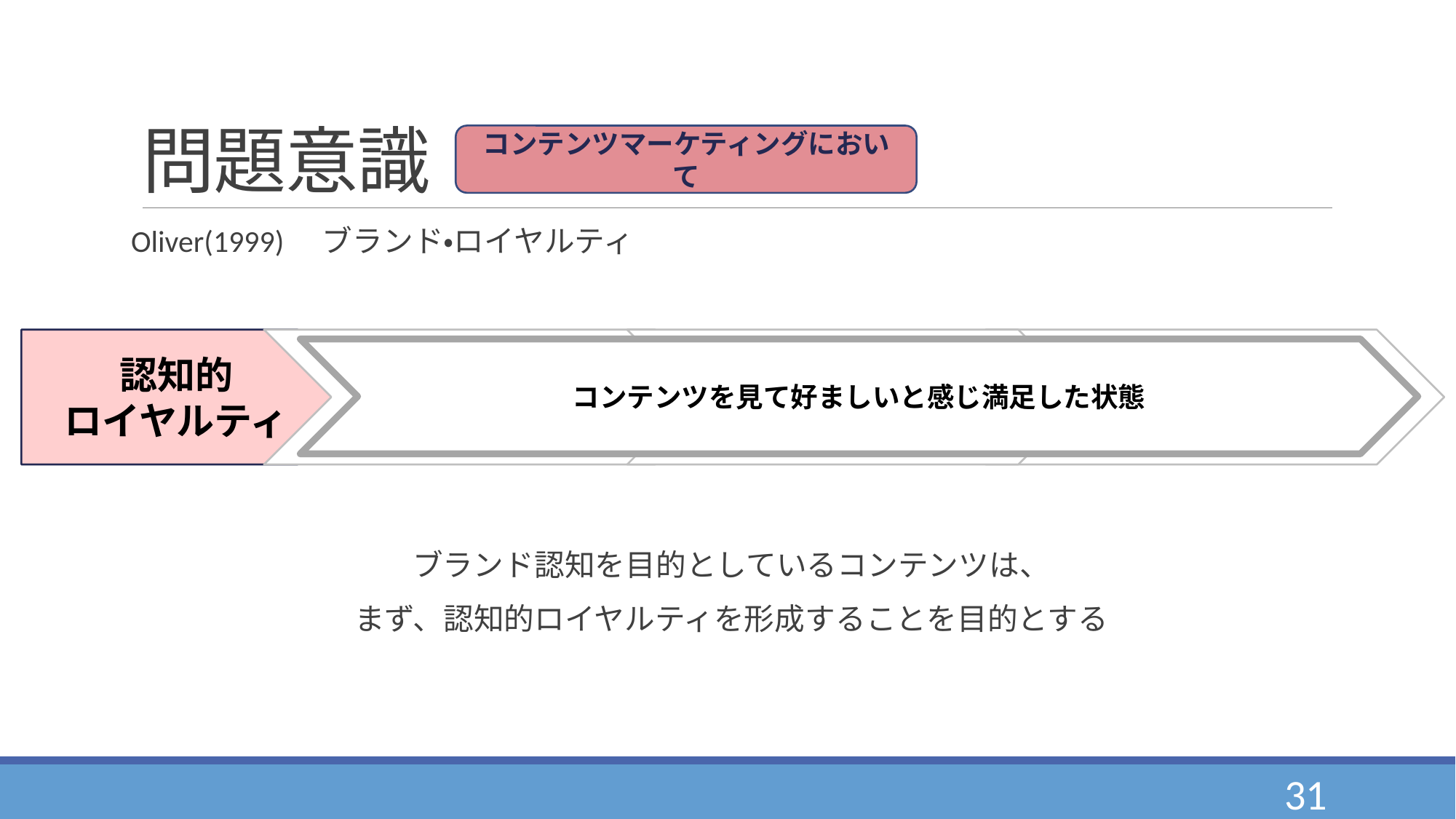

# 問題意識
コンテンツマーケティングにおいて
Oliver(1999)　ブランド・ロイヤルティ

ブランド認知を目的としているコンテンツは、
まず、認知的ロイヤルティを形成することを目的とする

認知的
ロイヤルティ
感情的
ロイヤルティ
意欲的
ロイヤルティ
行動的
ロイヤルティ
コンテンツを見て好ましいと感じ満足した状態
31